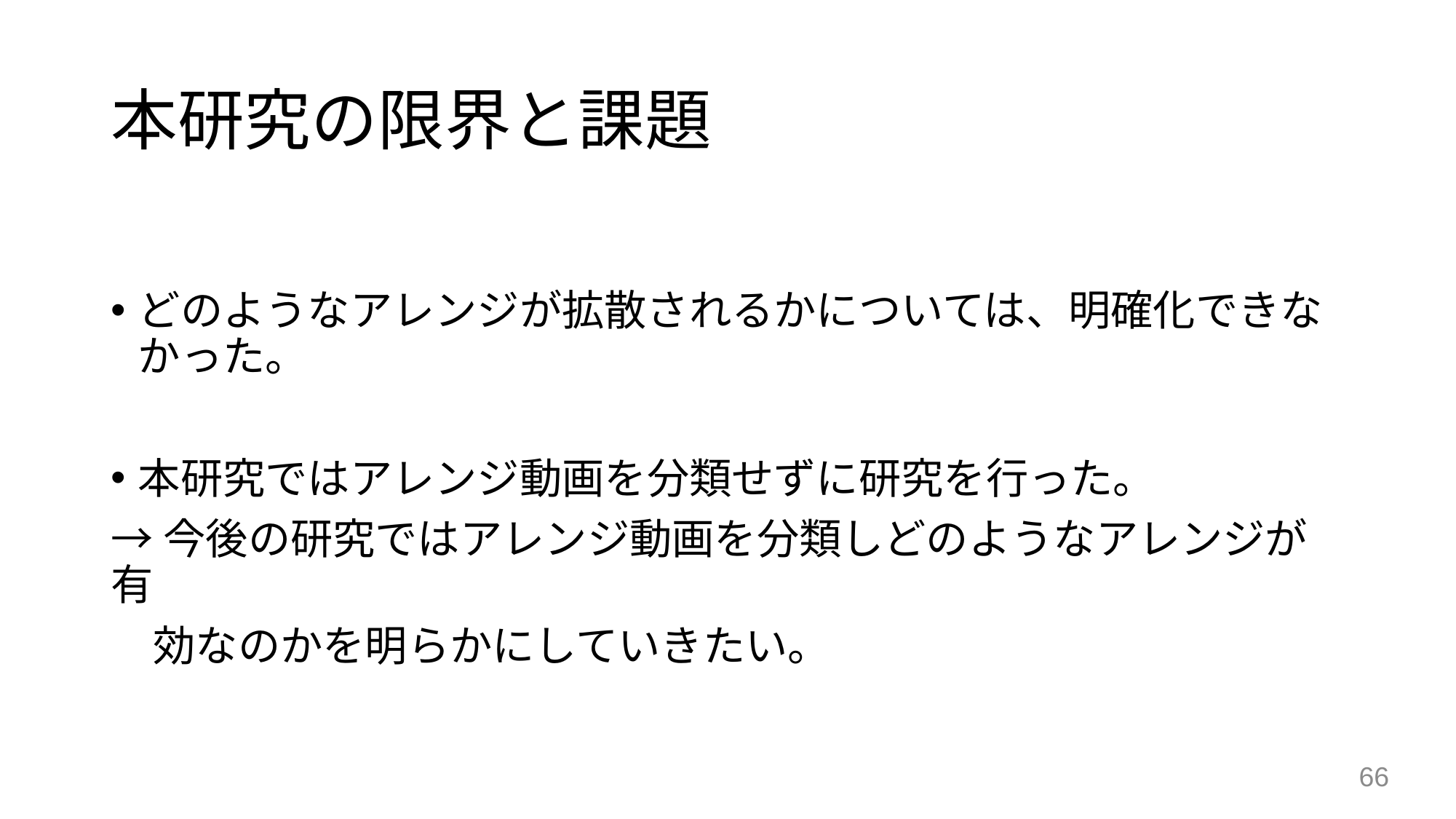

# 本研究の限界と課題

どのようなアレンジが拡散されるかについては、明確化できなかった。

本研究ではアレンジ動画を分類せずに研究を行った。
→今後の研究ではアレンジ動画を分類しどのようなアレンジが有
　効なのかを明らかにしていきたい。

66